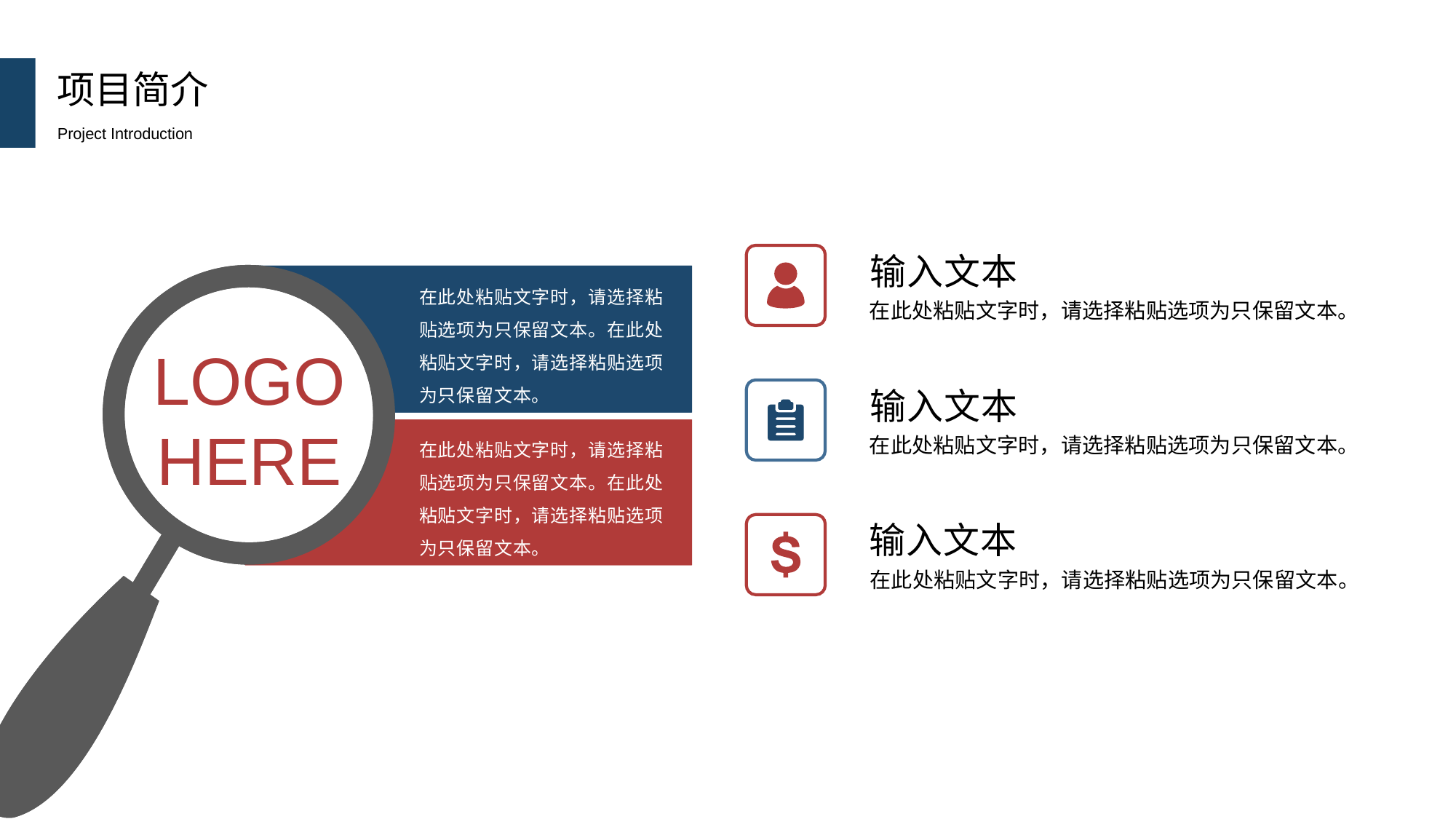

项目简介
Project Introduction
输入文本

在此处粘贴文字时，请选择粘贴选项为只保留文本。在此处粘贴文字时，请选择粘贴选项为只保留文本。
在此处粘贴文字时，请选择粘贴选项为只保留文本。在此处粘贴文字时，请选择粘贴选项为只保留文本。

在此处粘贴文字时，请选择粘贴选项为只保留文本。
LOGO
HERE
输入文本

在此处粘贴文字时，请选择粘贴选项为只保留文本。
输入文本

在此处粘贴文字时，请选择粘贴选项为只保留文本。